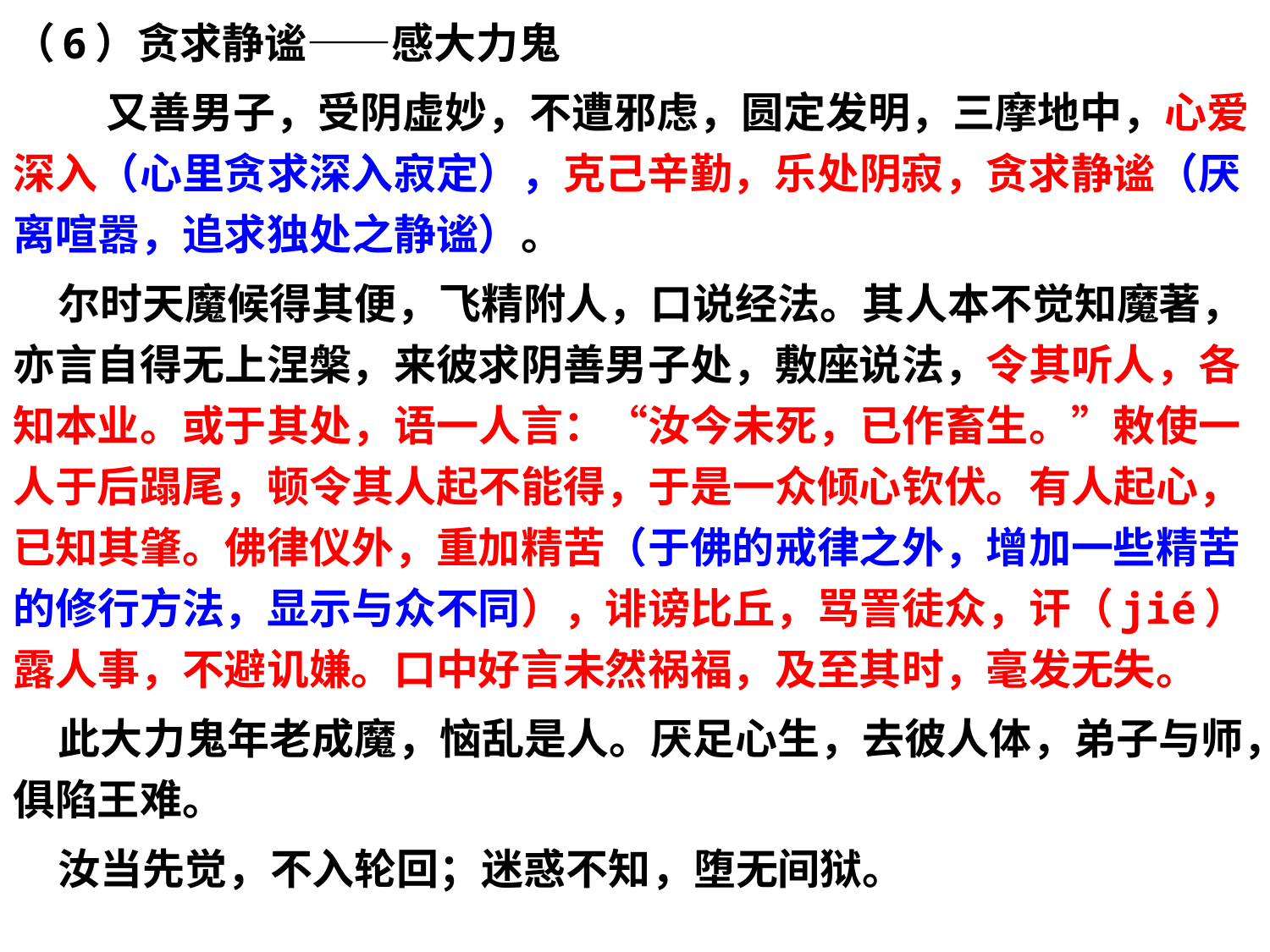

（6）贪求静谧——感大力鬼
         又善男子，受阴虚妙，不遭邪虑，圆定发明，三摩地中，心爱深入（心里贪求深入寂定），克己辛勤，乐处阴寂，贪求静谧（厌离喧嚣，追求独处之静谧）。
    尔时天魔候得其便，飞精附人，口说经法。其人本不觉知魔著，亦言自得无上涅槃，来彼求阴善男子处，敷座说法，令其听人，各知本业。或于其处，语一人言：“汝今未死，已作畜生。”敕使一人于后蹋尾，顿令其人起不能得，于是一众倾心钦伏。有人起心，已知其肇。佛律仪外，重加精苦（于佛的戒律之外，增加一些精苦的修行方法，显示与众不同），诽谤比丘，骂詈徒众，讦（jié）露人事，不避讥嫌。口中好言未然祸福，及至其时，毫发无失。
    此大力鬼年老成魔，恼乱是人。厌足心生，去彼人体，弟子与师，俱陷王难。
    汝当先觉，不入轮回；迷惑不知，堕无间狱。